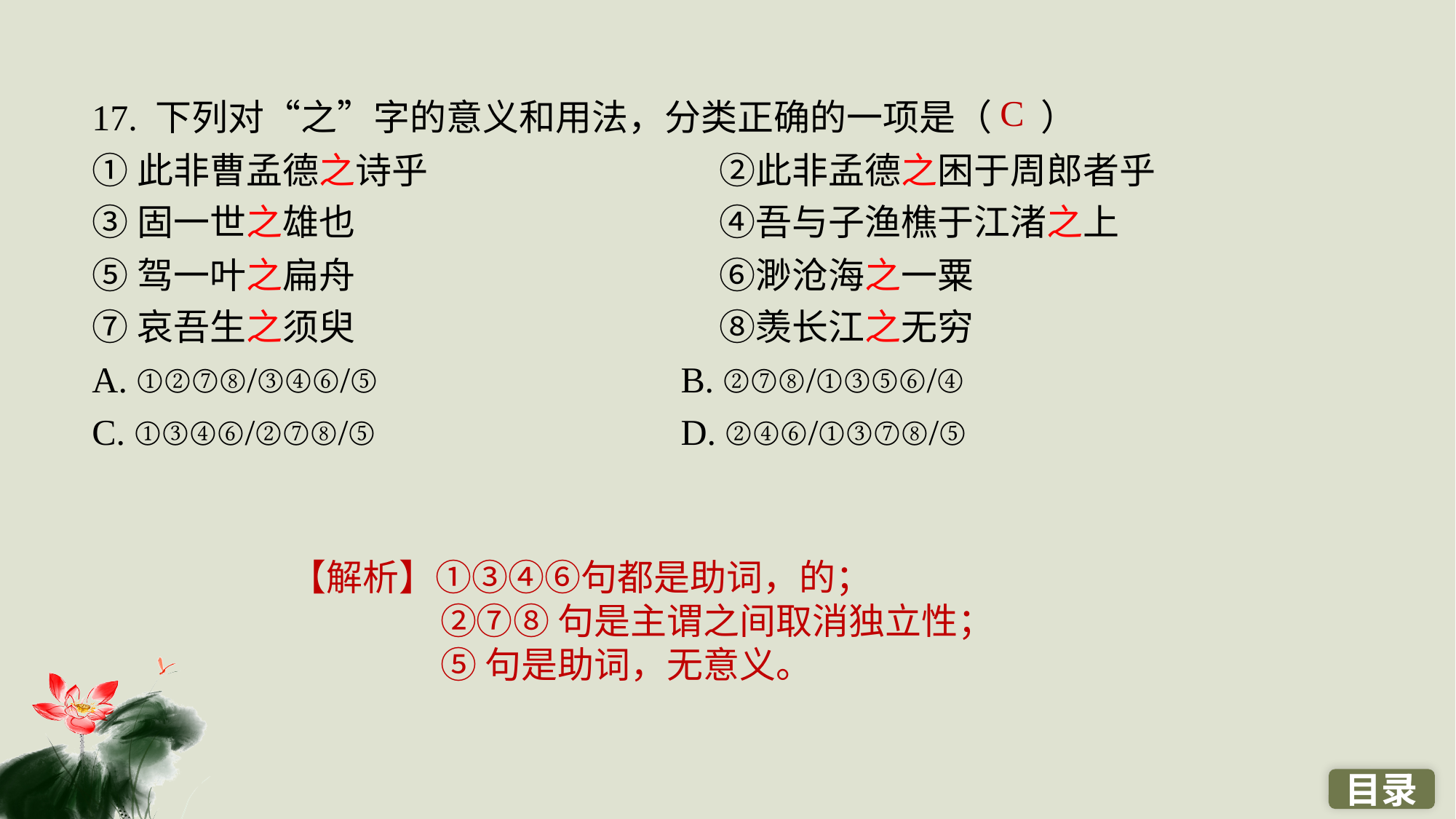

17. 下列对“之”字的意义和用法，分类正确的一项是（      ）
①此非曹孟德之诗乎　　　　　　　　②此非孟德之困于周郎者乎
③固一世之雄也　　　　　　　　　　④吾与子渔樵于江渚之上
⑤驾一叶之扁舟　　　　　　　　　　⑥渺沧海之一粟
⑦哀吾生之须臾　　　　　　　　　　⑧羡长江之无穷
A. ①②⑦⑧/③④⑥/⑤			B. ②⑦⑧/①③⑤⑥/④
C. ①③④⑥/②⑦⑧/⑤ 			D. ②④⑥/①③⑦⑧/⑤
C
【解析】①③④⑥句都是助词，的；
②⑦⑧句是主谓之间取消独立性；
⑤句是助词，无意义。